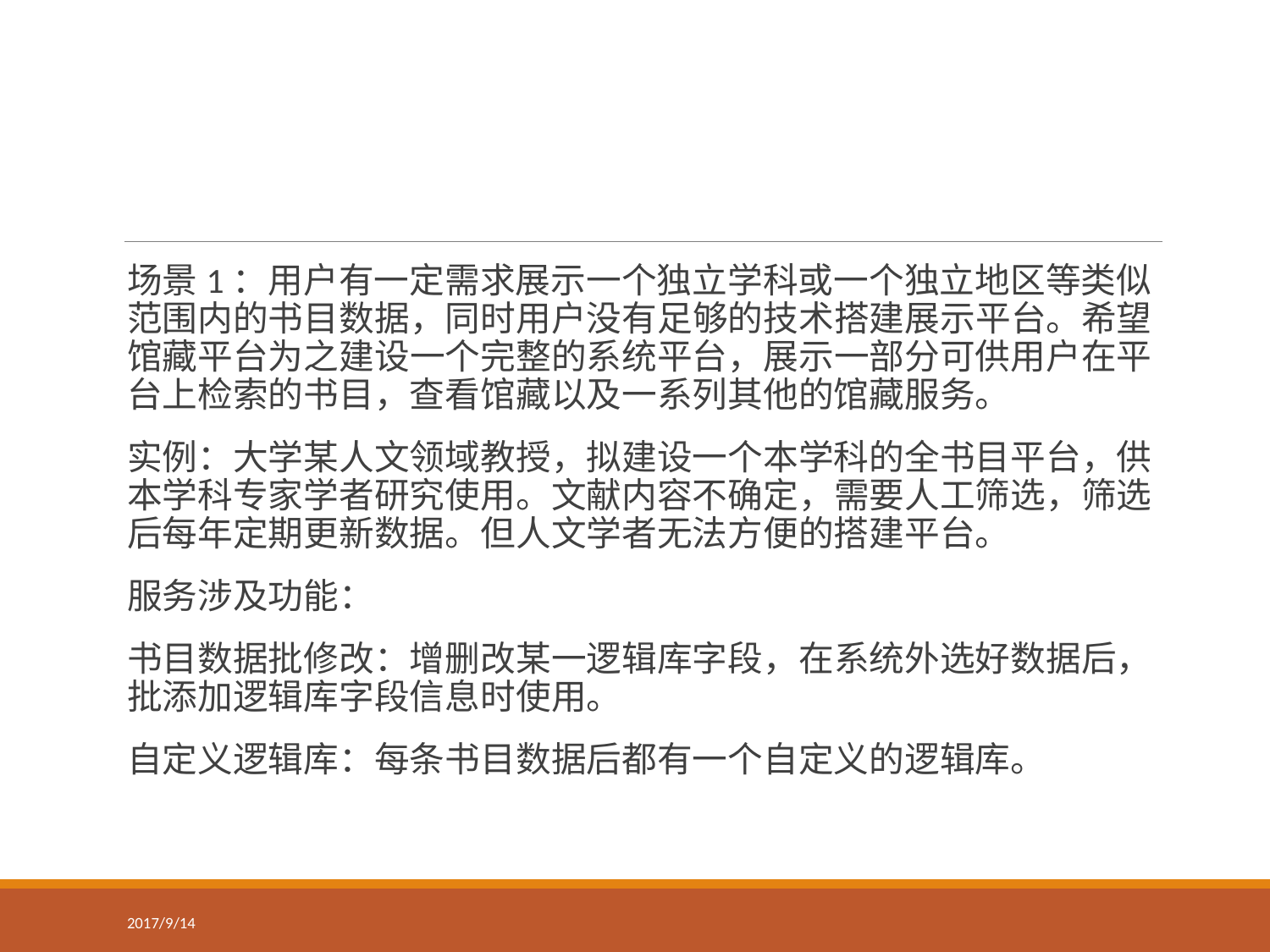

#
场景1：用户有一定需求展示一个独立学科或一个独立地区等类似范围内的书目数据，同时用户没有足够的技术搭建展示平台。希望馆藏平台为之建设一个完整的系统平台，展示一部分可供用户在平台上检索的书目，查看馆藏以及一系列其他的馆藏服务。
实例：大学某人文领域教授，拟建设一个本学科的全书目平台，供本学科专家学者研究使用。文献内容不确定，需要人工筛选，筛选后每年定期更新数据。但人文学者无法方便的搭建平台。
服务涉及功能：
书目数据批修改：增删改某一逻辑库字段，在系统外选好数据后，批添加逻辑库字段信息时使用。
自定义逻辑库：每条书目数据后都有一个自定义的逻辑库。
2017/9/14